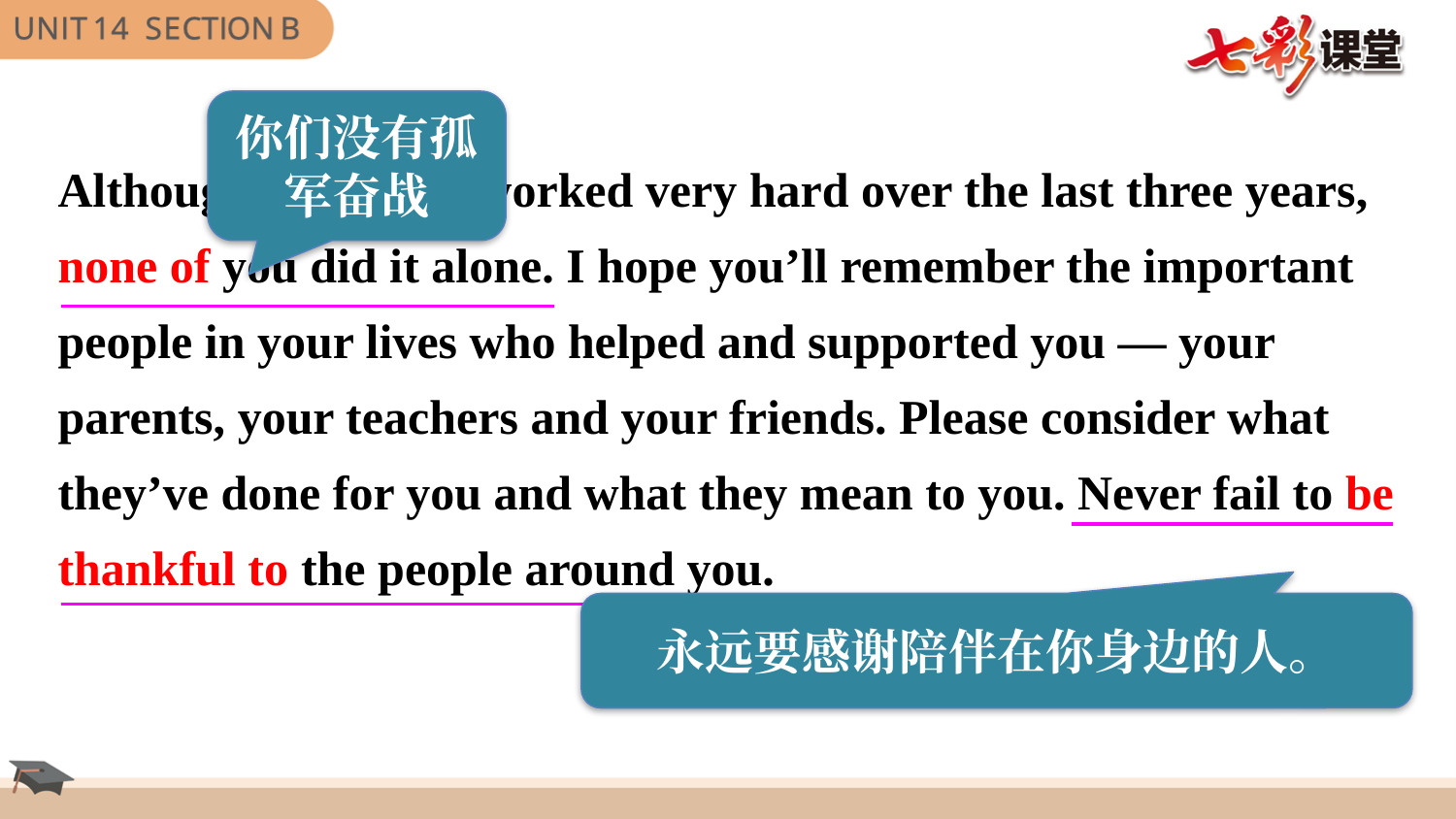

你们没有孤军奋战
Although you’ve all worked very hard over the last three years, none of you did it alone. I hope you’ll remember the important people in your lives who helped and supported you — your parents, your teachers and your friends. Please consider what they’ve done for you and what they mean to you. Never fail to be thankful to the people around you.
永远要感谢陪伴在你身边的人。